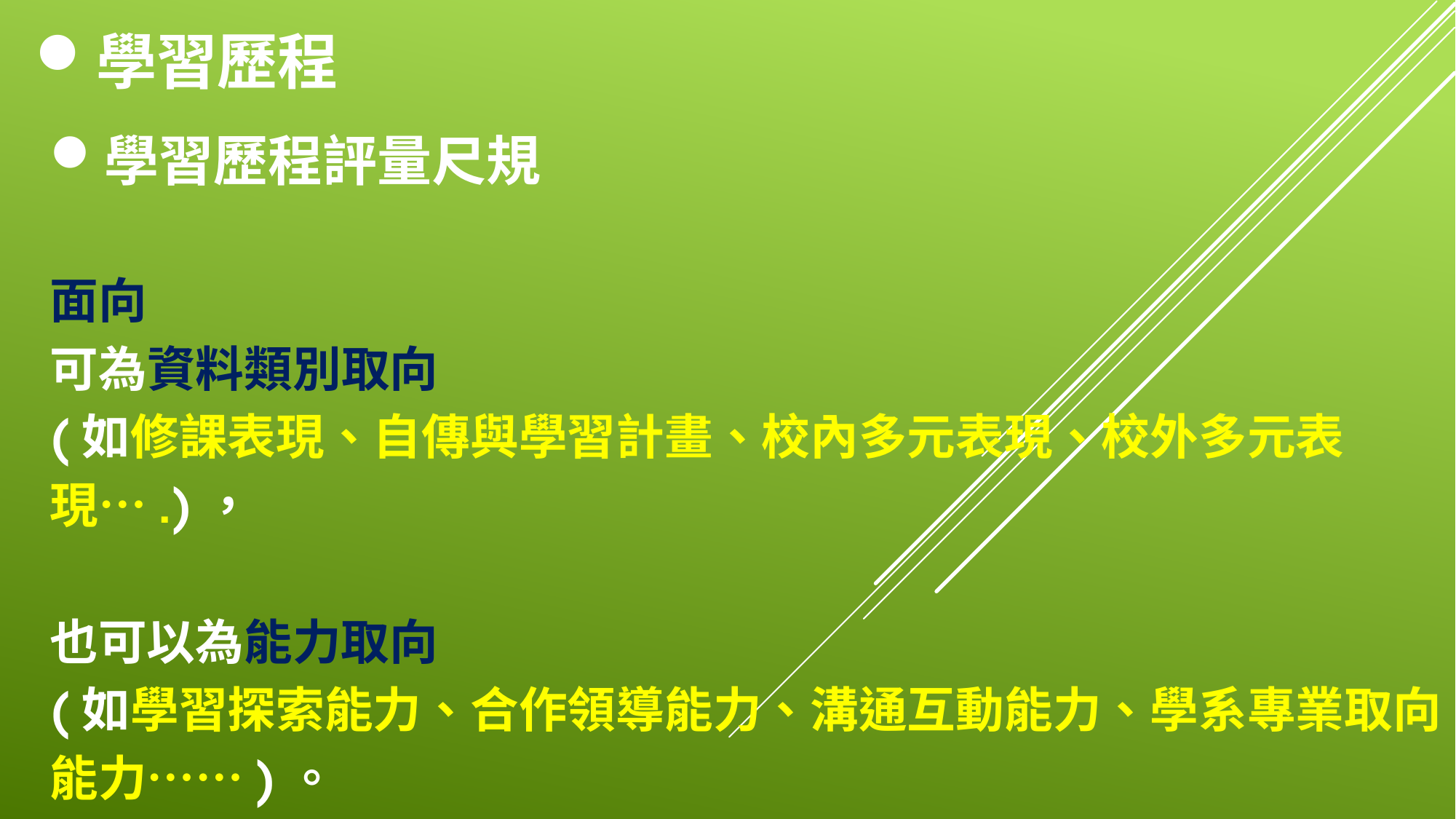

學習歷程
學習歷程評量尺規

面向
可為資料類別取向
(如修課表現、自傳與學習計畫、校內多元表現、校外多元表現….)，

也可以為能力取向
(如學習探索能力、合作領導能力、溝通互動能力、學系專業取向能力……)。